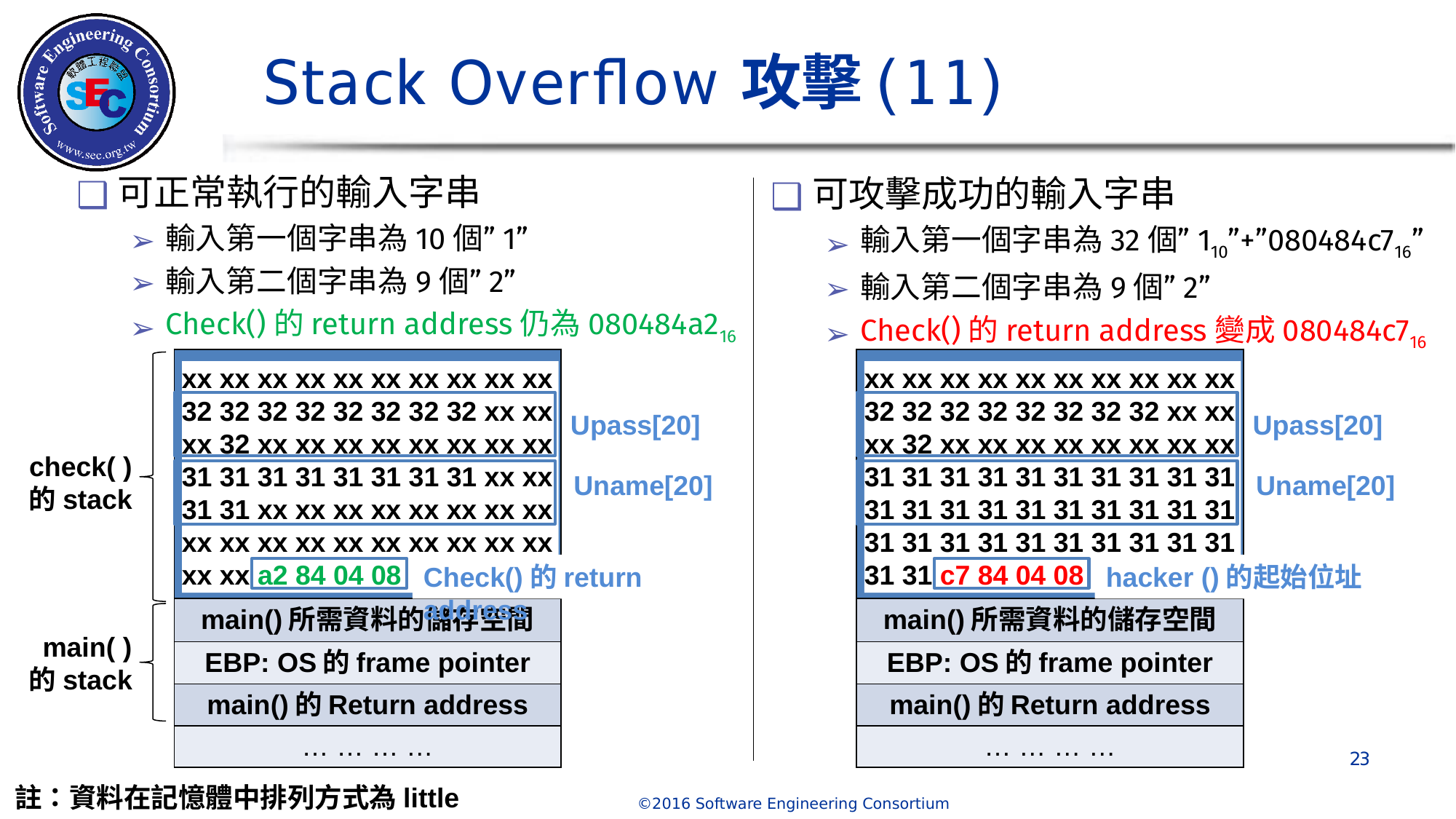

# Stack Overflow攻擊(11)
可正常執行的輸入字串
輸入第一個字串為10個”1”
輸入第二個字串為9個”2”
Check()的return address仍為080484a216

可攻擊成功的輸入字串
輸入第一個字串為32個”110”+”080484c716”
輸入第二個字串為9個”2”
Check()的return address變成080484c716

|  |
| --- |
| main()所需資料的儲存空間 |
| EBP: OS的frame pointer |
| main()的Return address |
| … … … … |
|  |
| --- |
| main()所需資料的儲存空間 |
| EBP: OS的frame pointer |
| main()的Return address |
| … … … … |

xx xx xx xx xx xx xx xx xx xx
32 32 32 32 32 32 32 32 xx xx
xx 32 xx xx xx xx xx xx xx xx
31 31 31 31 31 31 31 31 xx xx
31 31 xx xx xx xx xx xx xx xx
xx xx xx xx xx xx xx xx xx xx
xx xx a2 84 04 08
xx xx xx xx xx xx xx xx xx xx
32 32 32 32 32 32 32 32 xx xx
xx 32 xx xx xx xx xx xx xx xx
31 31 31 31 31 31 31 31 31 31
31 31 31 31 31 31 31 31 31 31
31 31 31 31 31 31 31 31 31 31
31 31 c7 84 04 08

Upass[20]

Upass[20]
check( )
的stack

Uname[20]

Uname[20]
Check()的return address

hacker ()的起始位址

main( )
的stack
23
註：資料在記憶體中排列方式為little endian